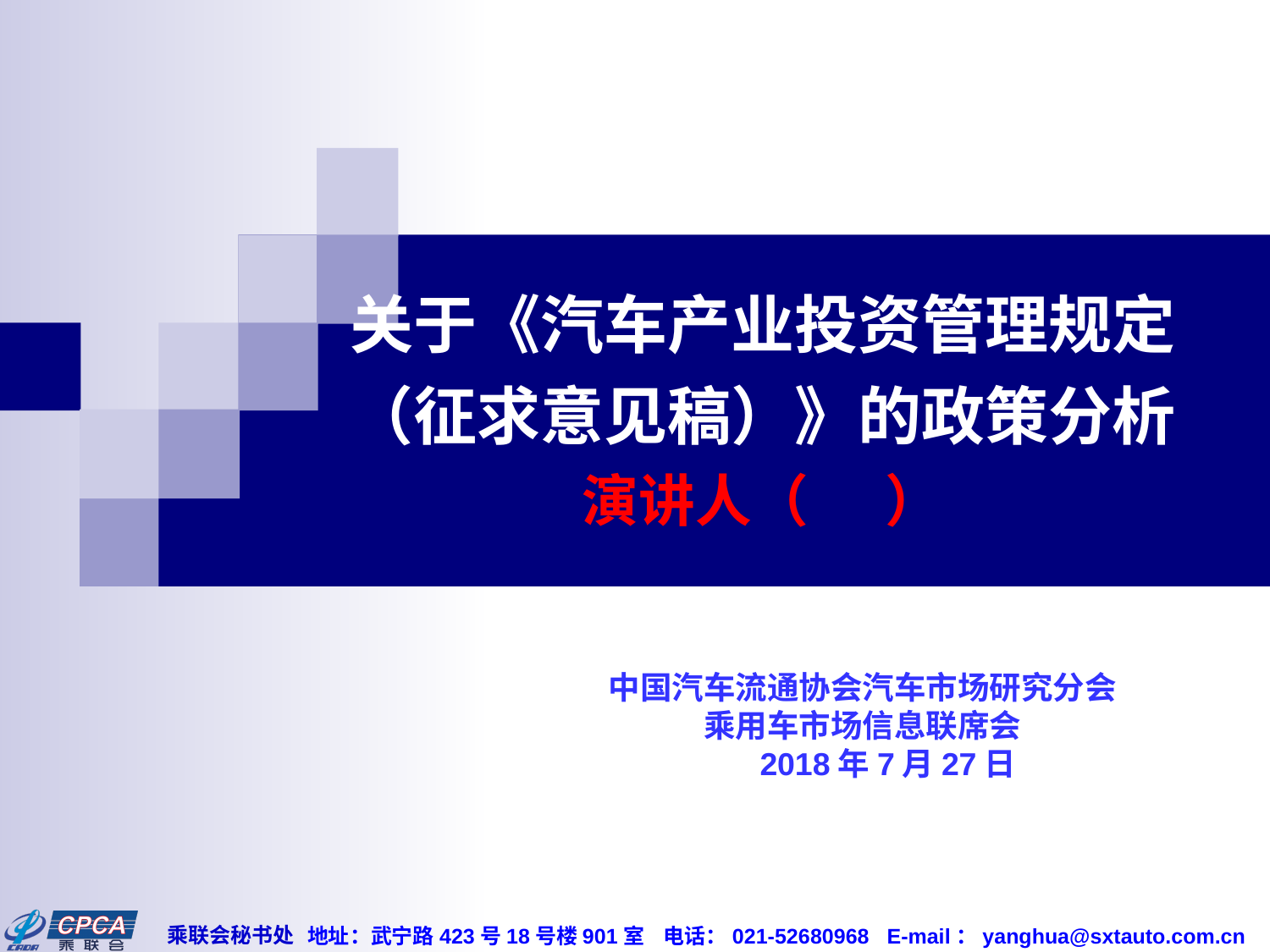

# 关于《汽车产业投资管理规定（征求意见稿）》的政策分析 演讲人（      ）
中国汽车流通协会汽车市场研究分会
乘用车市场信息联席会
                   2018年7月27日